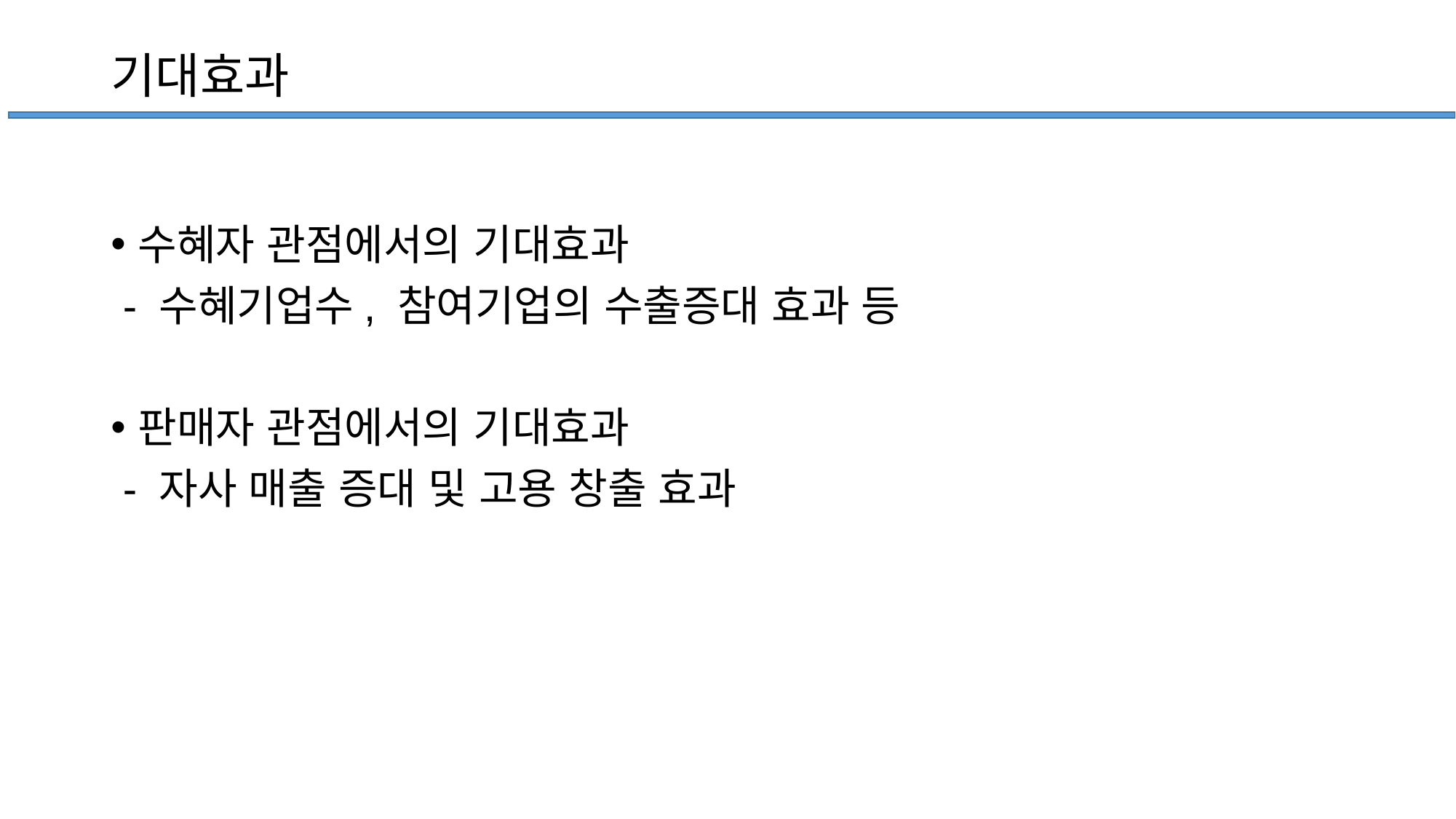

# 기대효과
수혜자 관점에서의 기대효과
 - 수혜기업수, 참여기업의 수출증대 효과 등

판매자 관점에서의 기대효과
 - 자사 매출 증대 및 고용 창출 효과